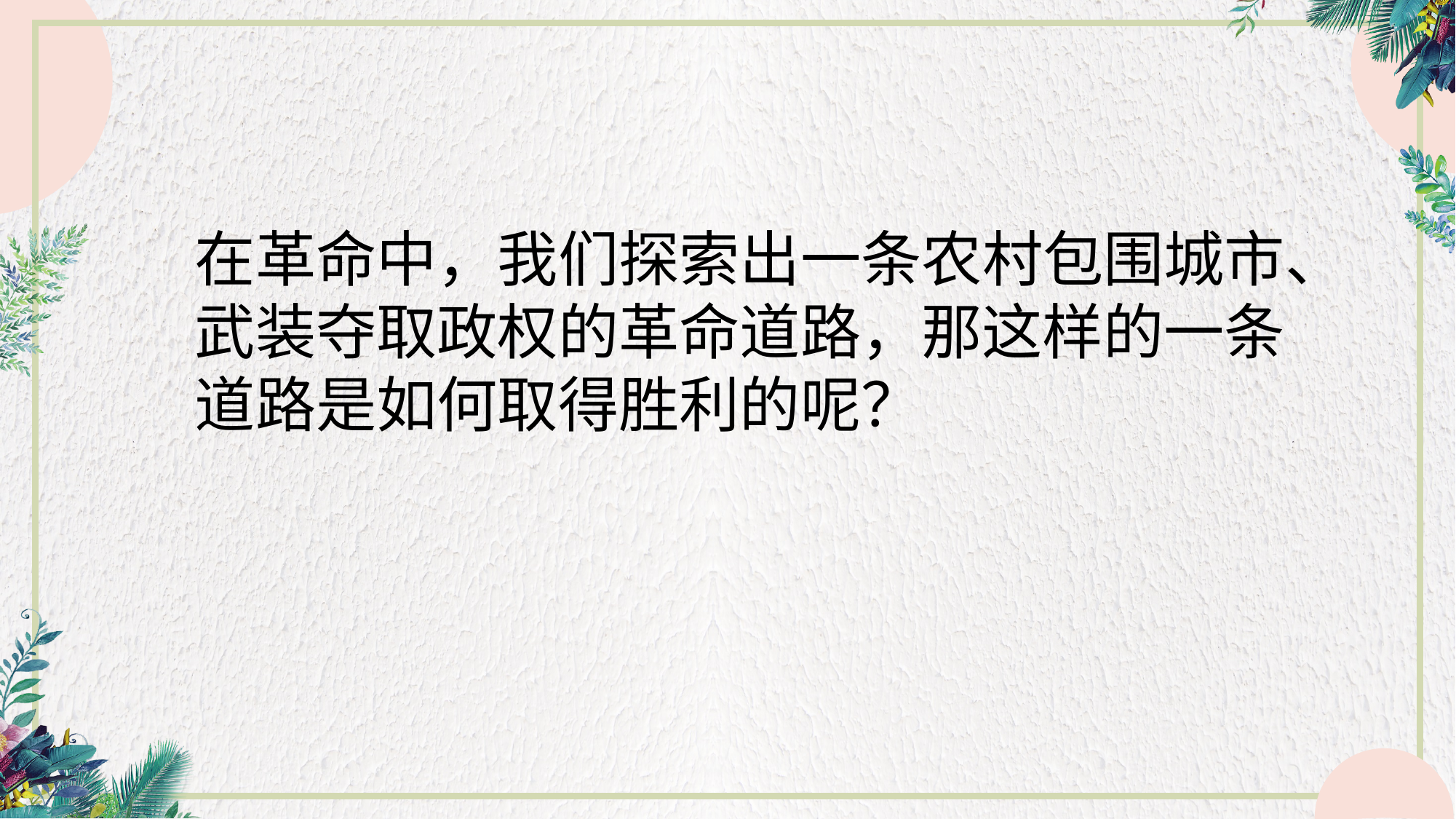

在革命中，我们探索出一条农村包围城市、武装夺取政权的革命道路，那这样的一条道路是如何取得胜利的呢？